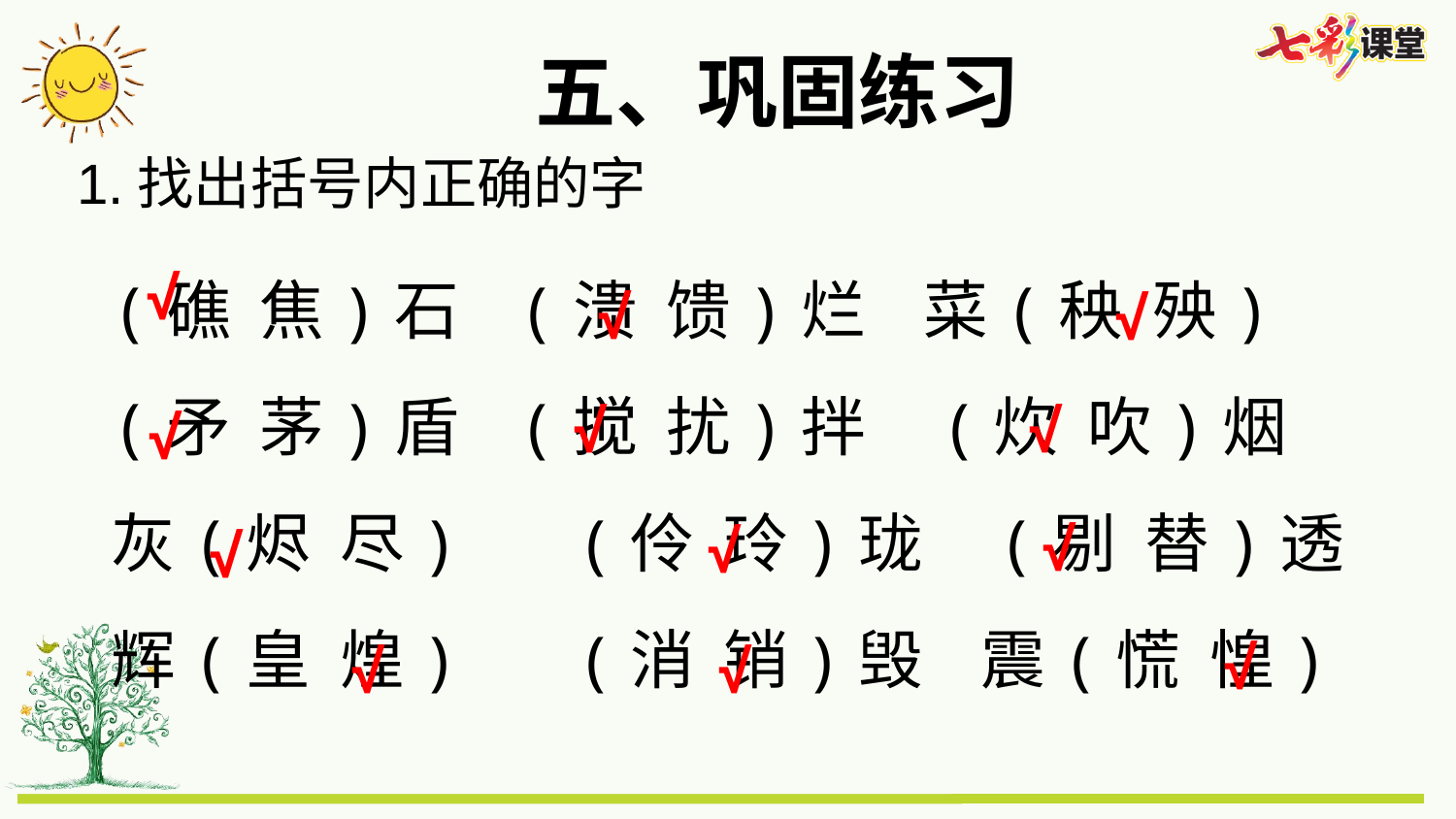

五、巩固练习
1.找出括号内正确的字
(礁  焦)石   (溃  馈)烂    菜(秧  殃)
(矛  茅)盾   (搅  扰)拌    (炊  吹)烟
灰(烬  尽)   (伶  玲)珑    (剔  替)透
辉(皇  煌)   (消  销)毁    震(慌  惶)
√
√
√
√
√
√
√
√
√
√
√
√